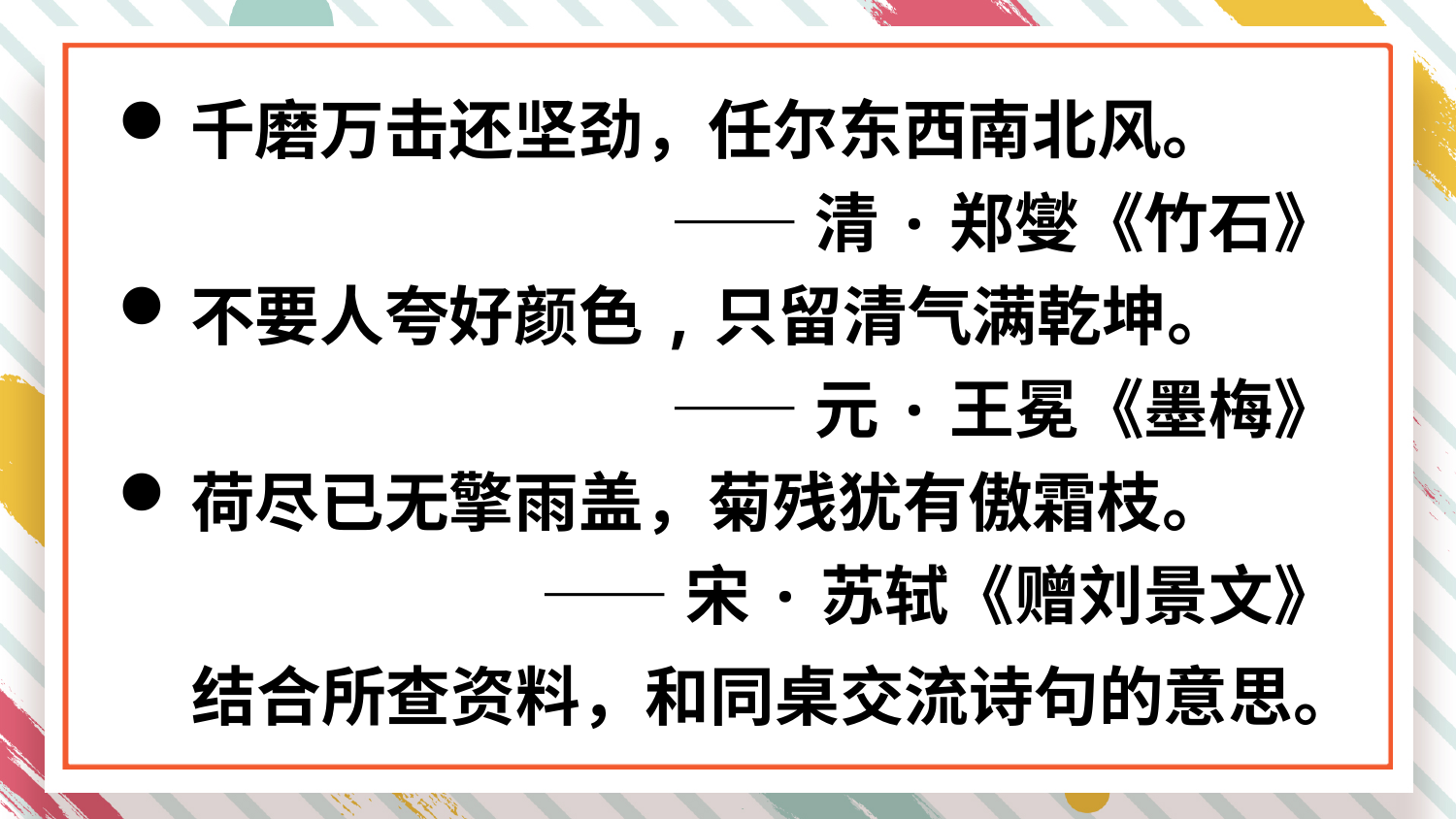

千磨万击还坚劲，任尔东西南北风。
——清·郑燮《竹石》
不要人夸好颜色,只留清气满乾坤。
——元·王冕《墨梅》
荷尽已无擎雨盖，菊残犹有傲霜枝。
——宋·苏轼《赠刘景文》
结合所查资料，和同桌交流诗句的意思。